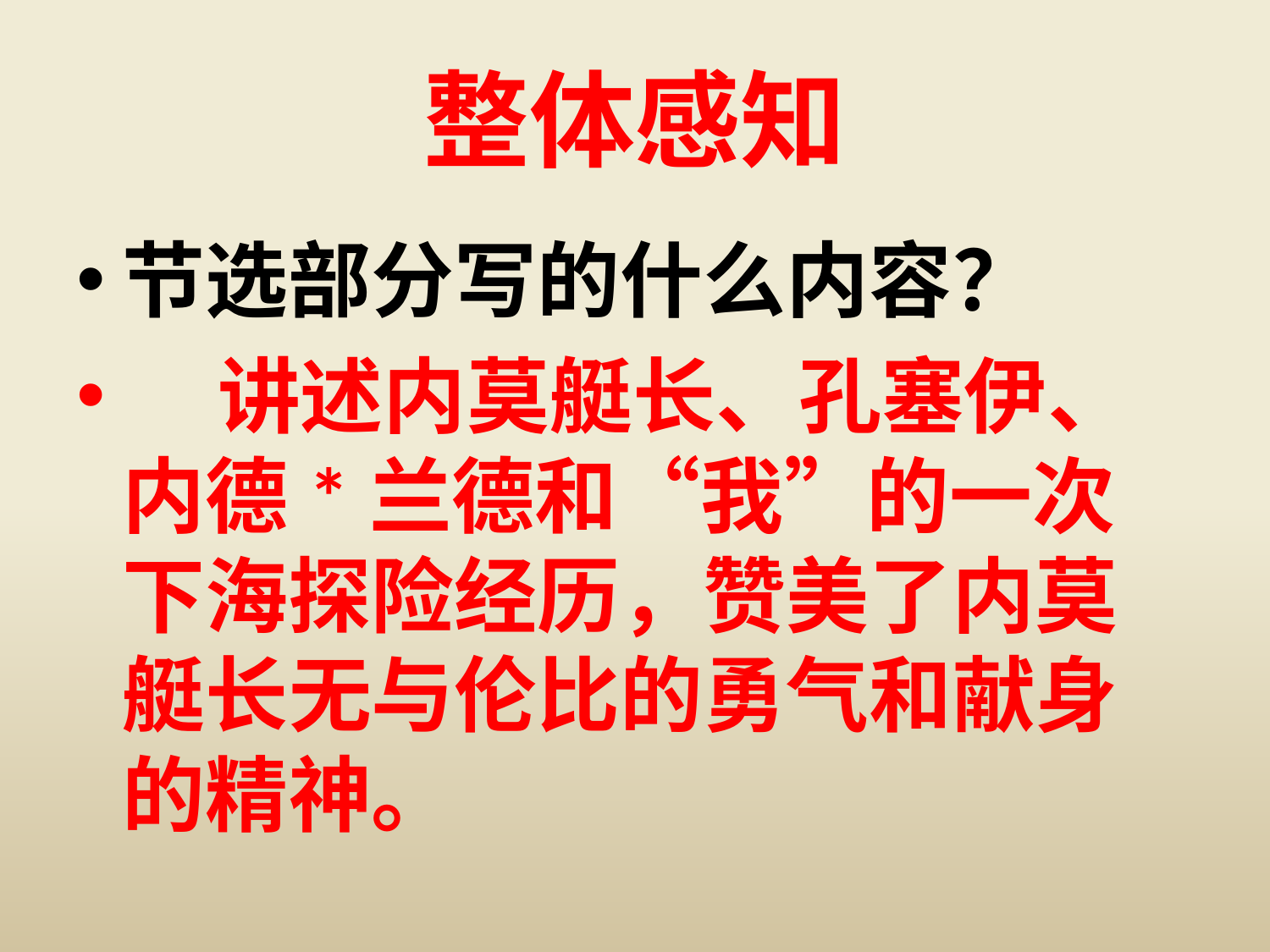

# 整体感知
节选部分写的什么内容？
    讲述内莫艇长、孔塞伊、内德*兰德和“我”的一次下海探险经历，赞美了内莫艇长无与伦比的勇气和献身的精神。